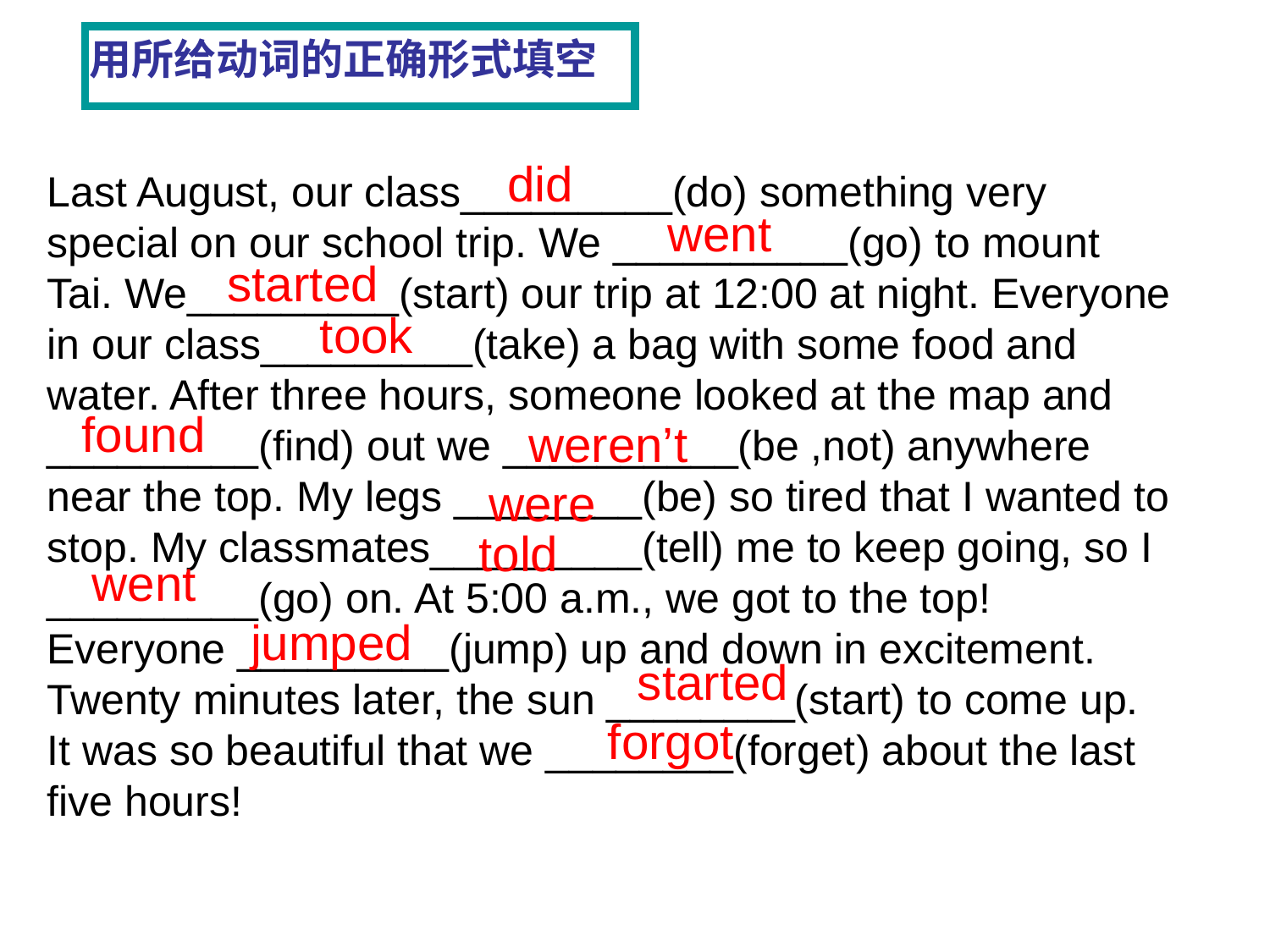

用所给动词的正确形式填空

Last August, our class_________(do) something very special on our school trip. We __________(go) to mount Tai. We_________(start) our trip at 12:00 at night. Everyone in our class_________(take) a bag with some food and water. After three hours, someone looked at the map and _________(find) out we __________(be ,not) anywhere near the top. My legs ________(be) so tired that I wanted to stop. My classmates_________(tell) me to keep going, so I _________(go) on. At 5:00 a.m., we got to the top! Everyone _________(jump) up and down in excitement. Twenty minutes later, the sun ________(start) to come up. It was so beautiful that we ________(forget) about the last five hours!
did
went
started
took
found
weren’t
were
told
went
jumped
started
forgot